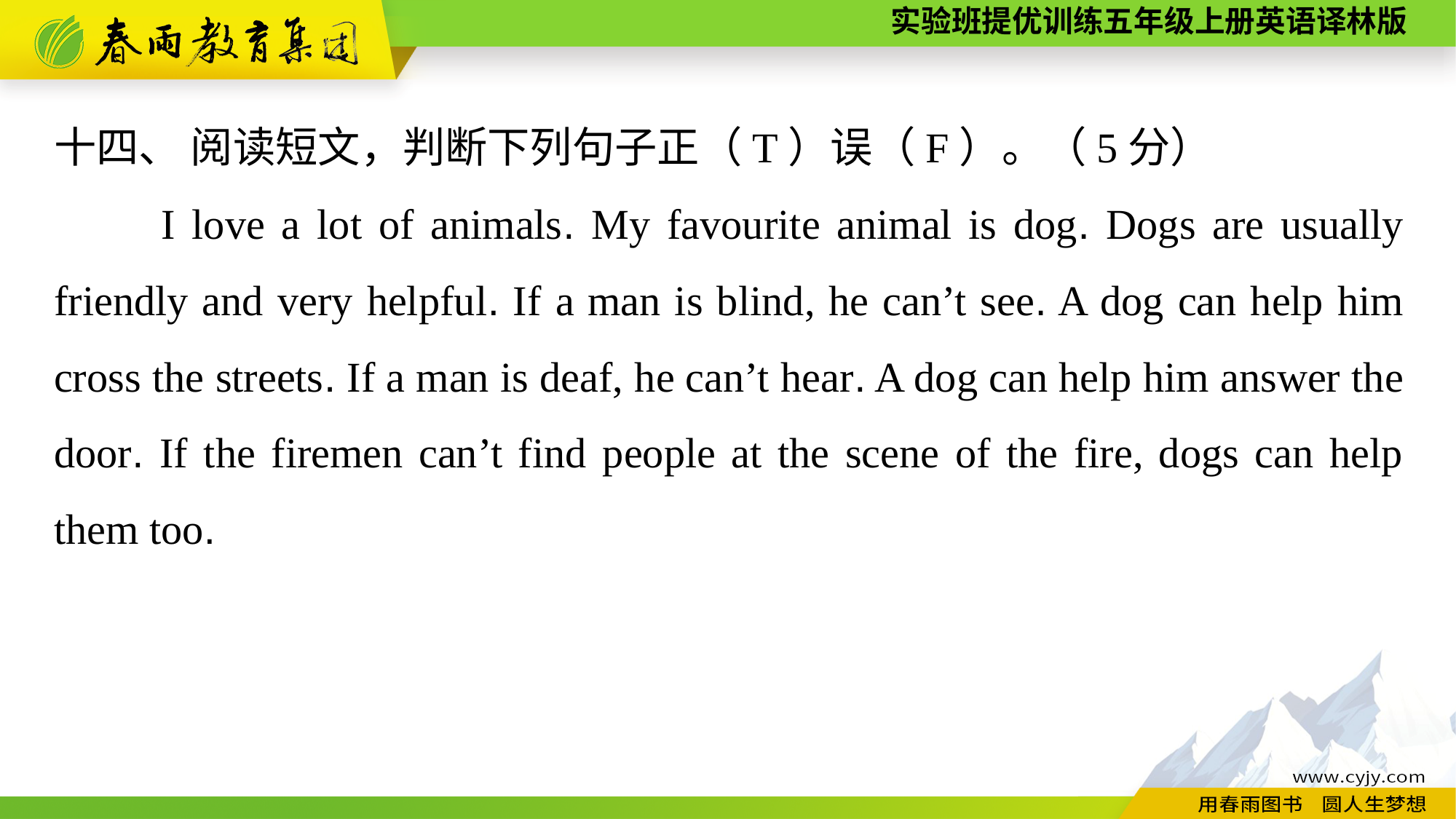

十四、 阅读短文，判断下列句子正（T）误（F）。（5分）
　　I love a lot of animals. My favourite animal is dog. Dogs are usually friendly and very helpful. If a man is blind, he can’t see. A dog can help him cross the streets. If a man is deaf, he can’t hear. A dog can help him answer the door. If the firemen can’t find people at the scene of the fire, dogs can help them too.